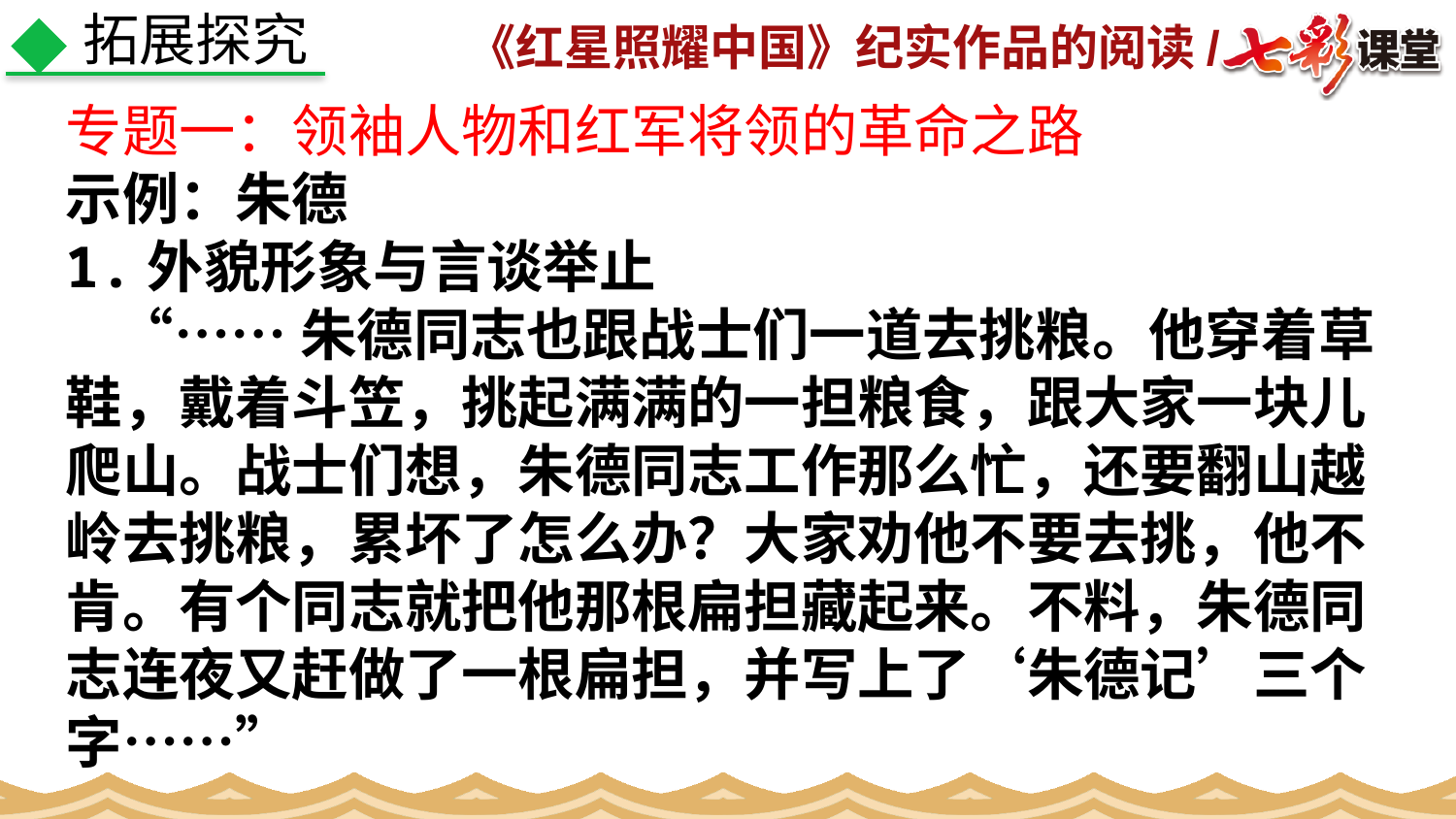

拓展探究

专题一：领袖人物和红军将领的革命之路
示例：朱德
1.外貌形象与言谈举止
    “……朱德同志也跟战士们一道去挑粮。他穿着草鞋，戴着斗笠，挑起满满的一担粮食，跟大家一块儿爬山。战士们想，朱德同志工作那么忙，还要翻山越岭去挑粮，累坏了怎么办？大家劝他不要去挑，他不肯。有个同志就把他那根扁担藏起来。不料，朱德同志连夜又赶做了一根扁担，并写上了‘朱德记’三个字……”